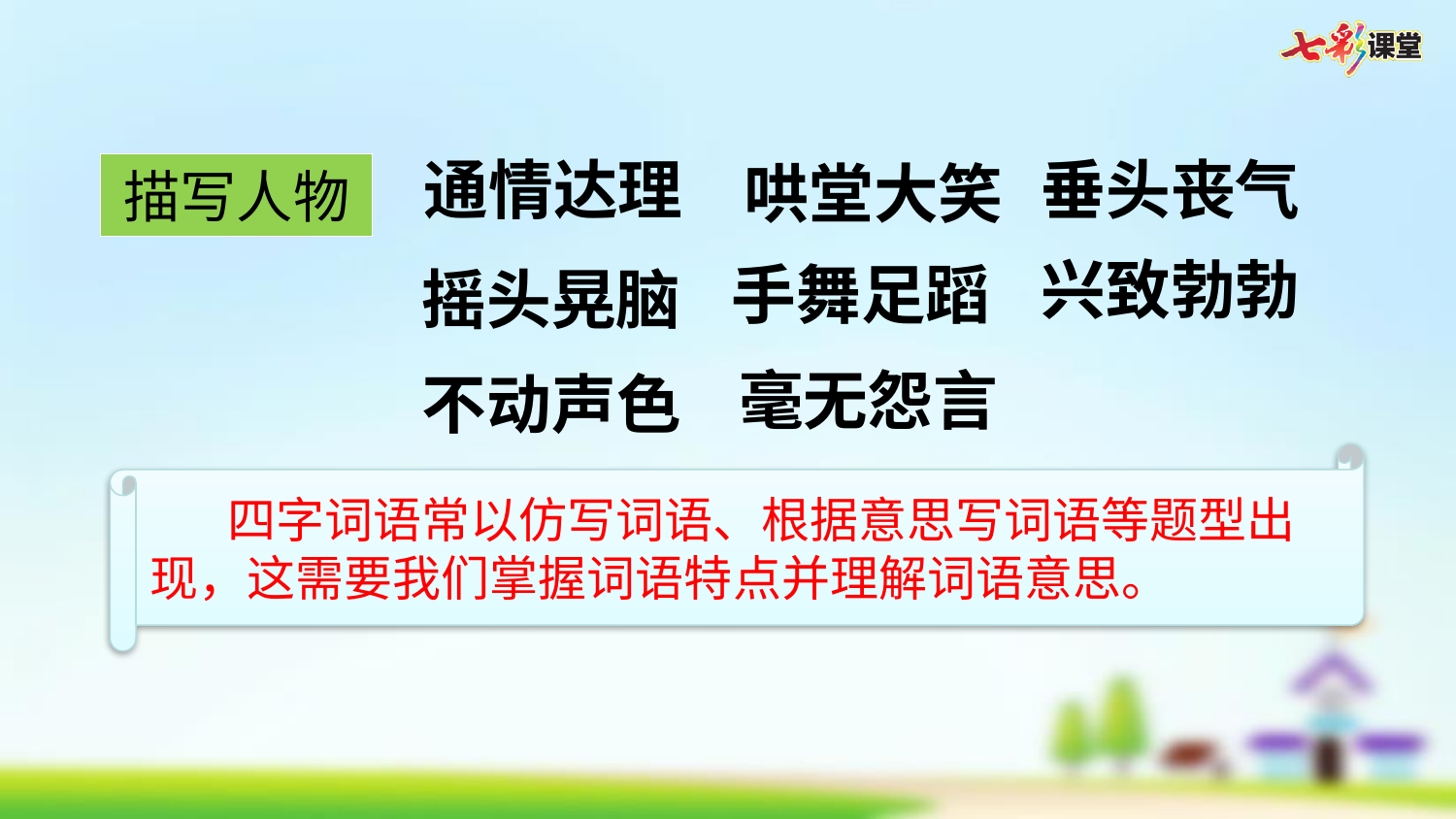

垂头丧气
通情达理
哄堂大笑
描写人物
兴致勃勃
手舞足蹈
摇头晃脑
毫无怨言
不动声色
      四字词语常以仿写词语、根据意思写词语等题型出现，这需要我们掌握词语特点并理解词语意思。